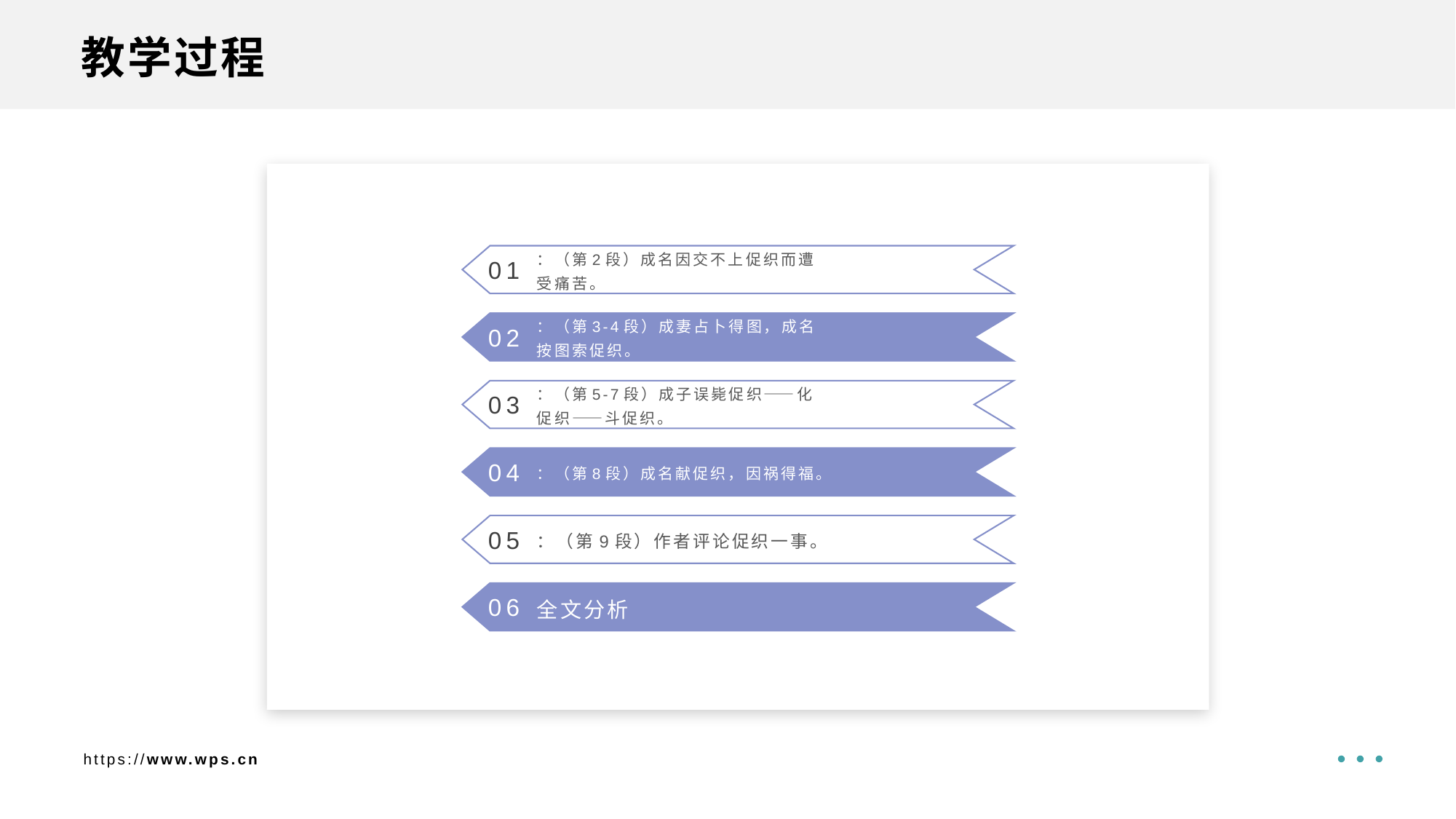

教学过程

：（第2段）成名因交不上促织而遭受痛苦。

01
：（第3-4段）成妻占卜得图，成名按图索促织。

02
：（第5-7段）成子误毙促织——化促织——斗促织。

03
：（第8段）成名献促织，因祸得福。

04
：（第9段）作者评论促织一事。

05
全文分析

06
https://www.wps.cn